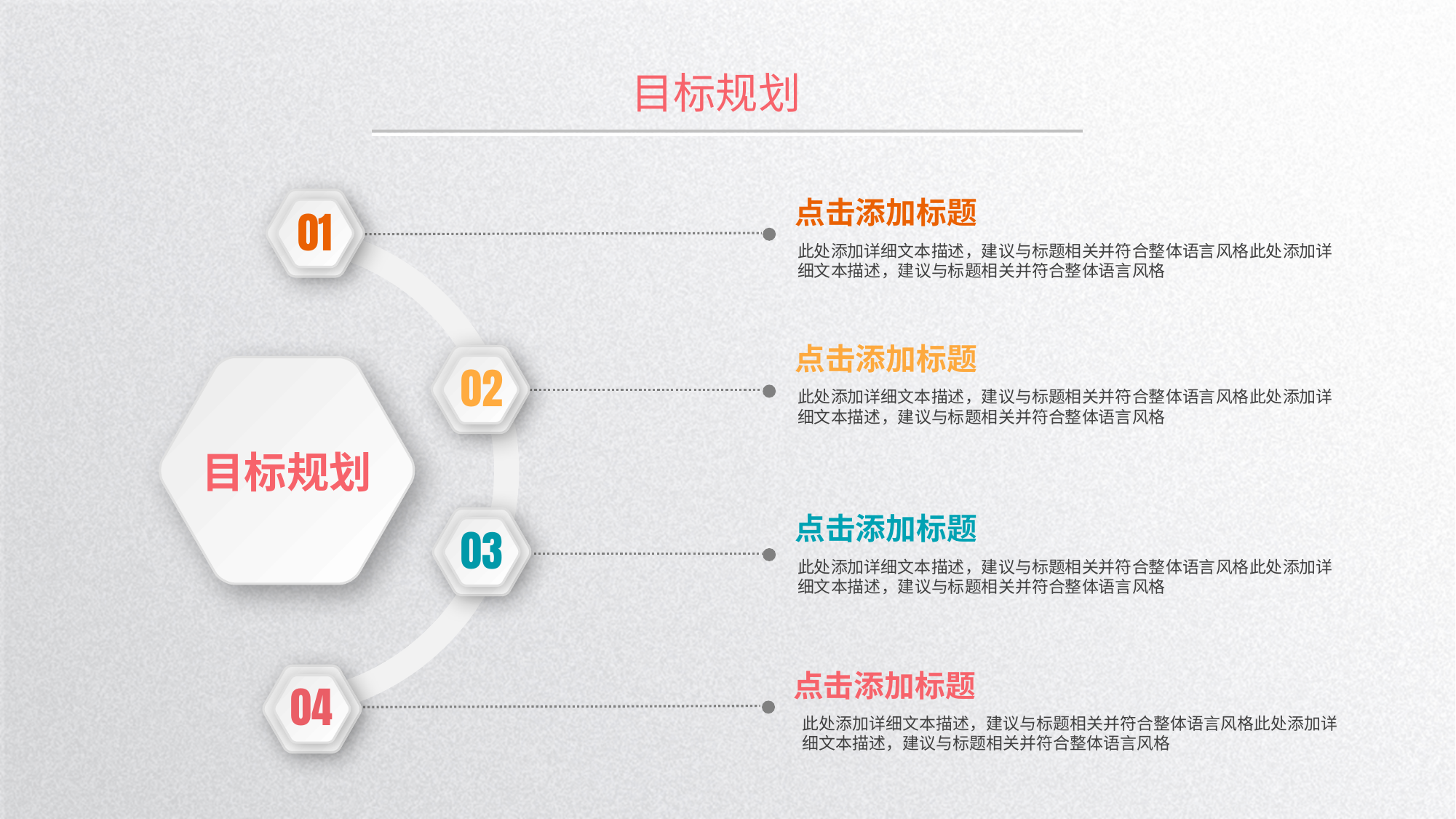

目标规划
点击添加标题
此处添加详细文本描述，建议与标题相关并符合整体语言风格此处添加详细文本描述，建议与标题相关并符合整体语言风格

01

点击添加标题
此处添加详细文本描述，建议与标题相关并符合整体语言风格此处添加详细文本描述，建议与标题相关并符合整体语言风格

02

目标规划
点击添加标题
此处添加详细文本描述，建议与标题相关并符合整体语言风格此处添加详细文本描述，建议与标题相关并符合整体语言风格

03

点击添加标题
此处添加详细文本描述，建议与标题相关并符合整体语言风格此处添加详细文本描述，建议与标题相关并符合整体语言风格

04